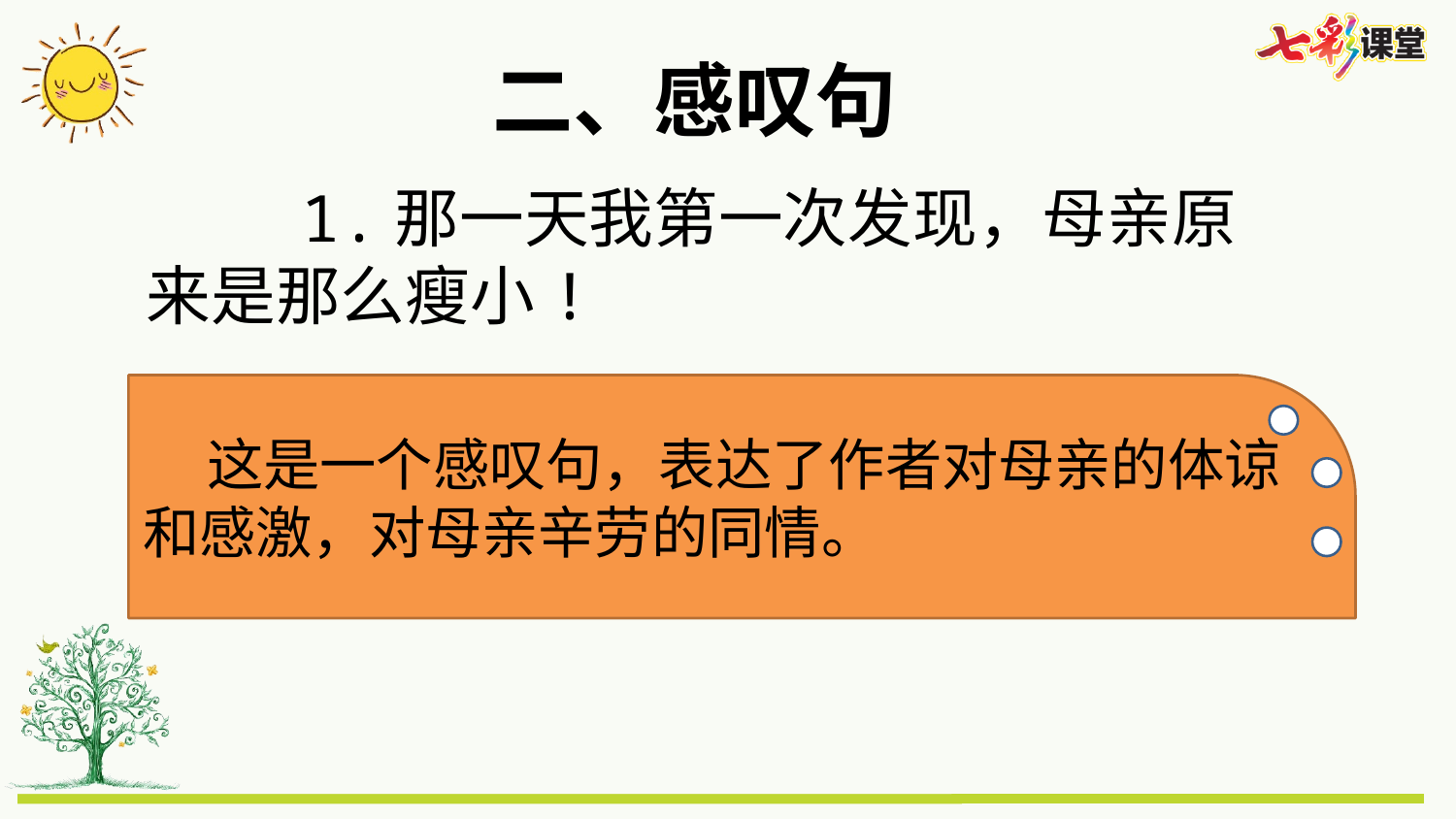

二、感叹句
    1.那一天我第一次发现，母亲原来是那么瘦小!
    这是一个感叹句，表达了作者对母亲的体谅和感激，对母亲辛劳的同情。